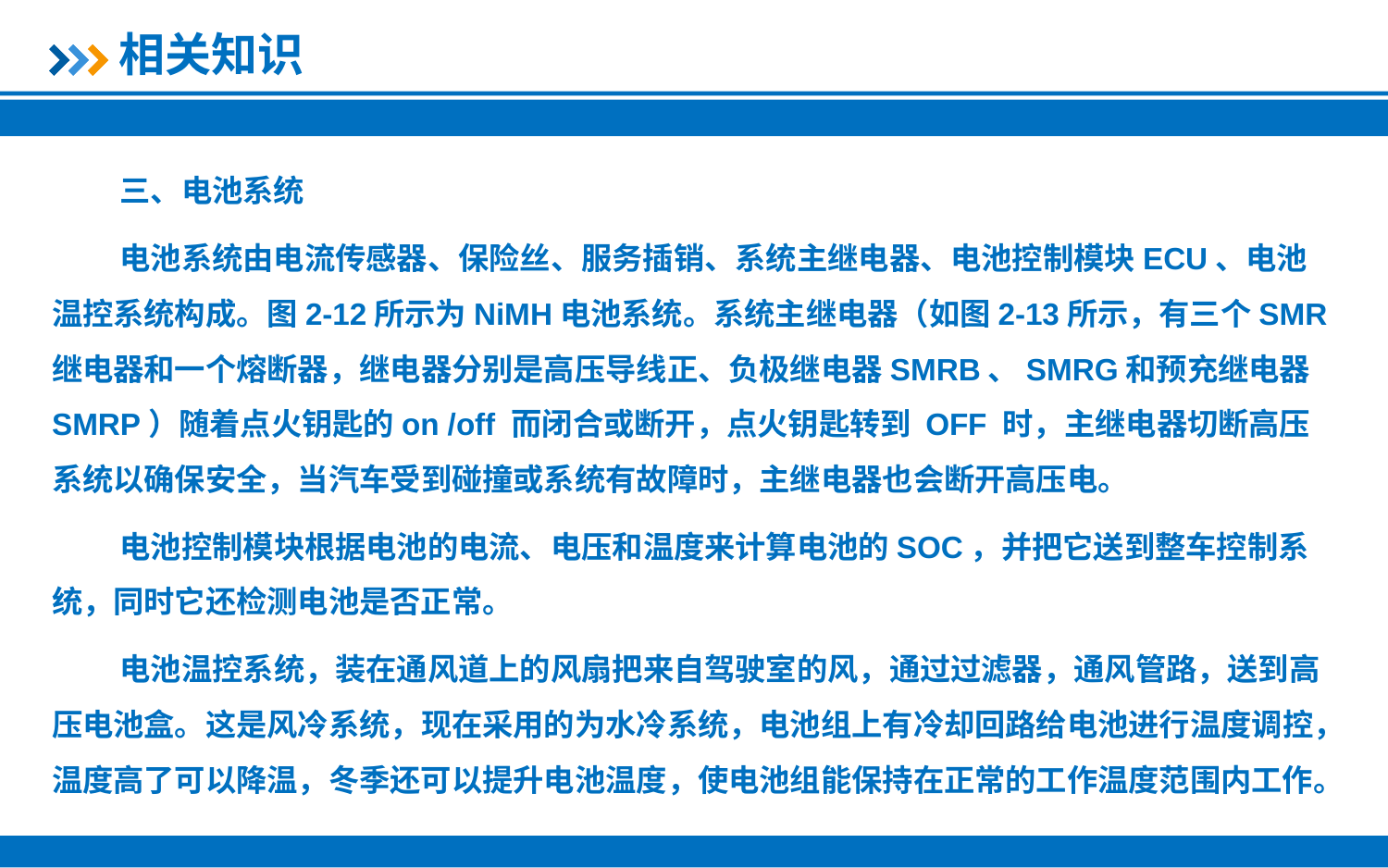

相关知识
三、电池系统
电池系统由电流传感器、保险丝、服务插销、系统主继电器、电池控制模块ECU、电池温控系统构成。图2-12所示为NiMH电池系统。系统主继电器（如图2-13所示，有三个SMR继电器和一个熔断器，继电器分别是高压导线正、负极继电器SMRB、SMRG和预充继电器SMRP）随着点火钥匙的on /off 而闭合或断开，点火钥匙转到 OFF 时，主继电器切断高压系统以确保安全，当汽车受到碰撞或系统有故障时，主继电器也会断开高压电。
电池控制模块根据电池的电流、电压和温度来计算电池的SOC，并把它送到整车控制系统，同时它还检测电池是否正常。
电池温控系统，装在通风道上的风扇把来自驾驶室的风，通过过滤器，通风管路，送到高压电池盒。这是风冷系统，现在采用的为水冷系统，电池组上有冷却回路给电池进行温度调控，温度高了可以降温，冬季还可以提升电池温度，使电池组能保持在正常的工作温度范围内工作。